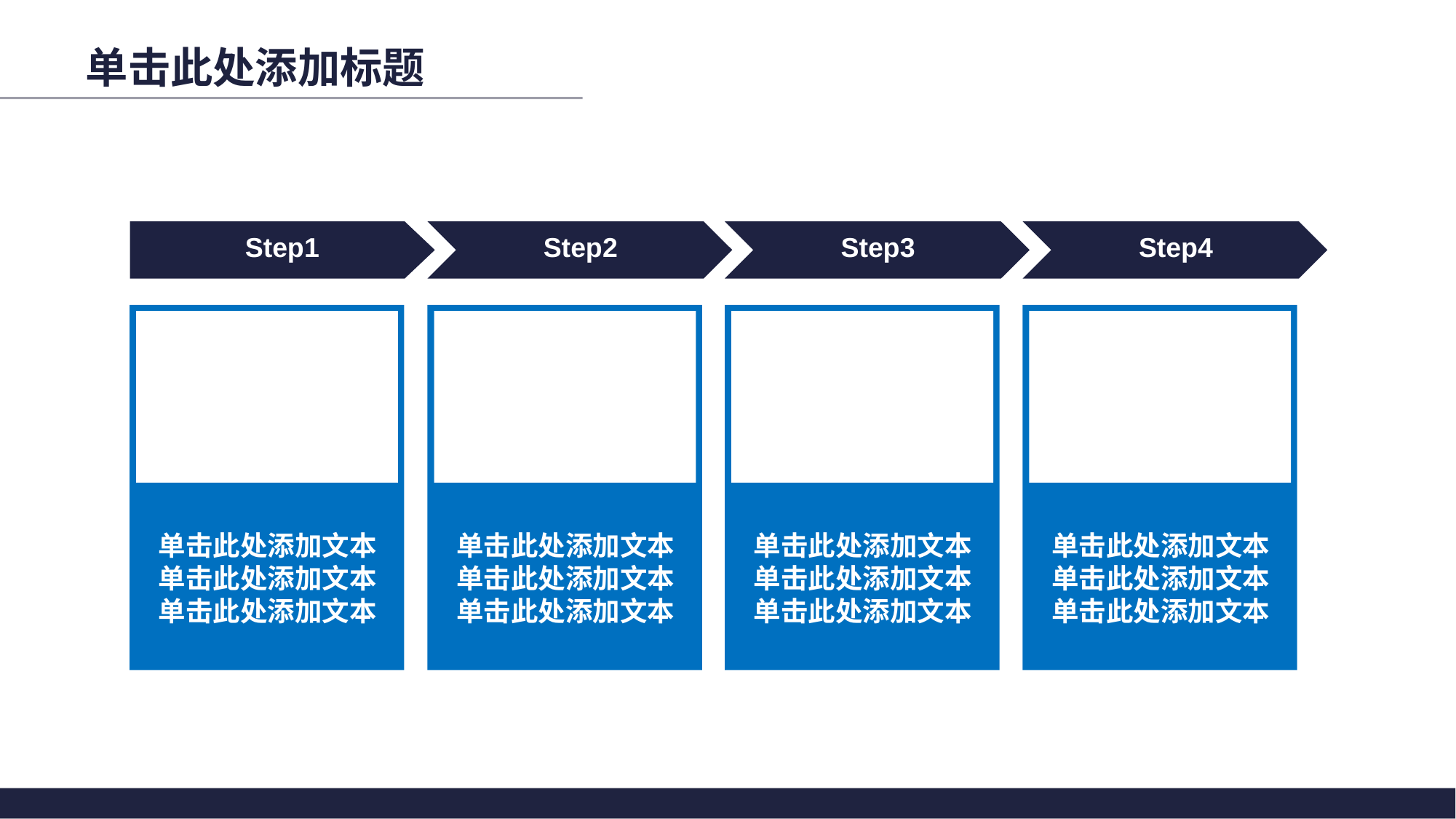

单击此处添加标题

Step1

Step2

Step3

Step4

单击此处添加文本
单击此处添加文本单击此处添加文本

单击此处添加文本
单击此处添加文本单击此处添加文本

单击此处添加文本
单击此处添加文本单击此处添加文本

单击此处添加文本
单击此处添加文本单击此处添加文本